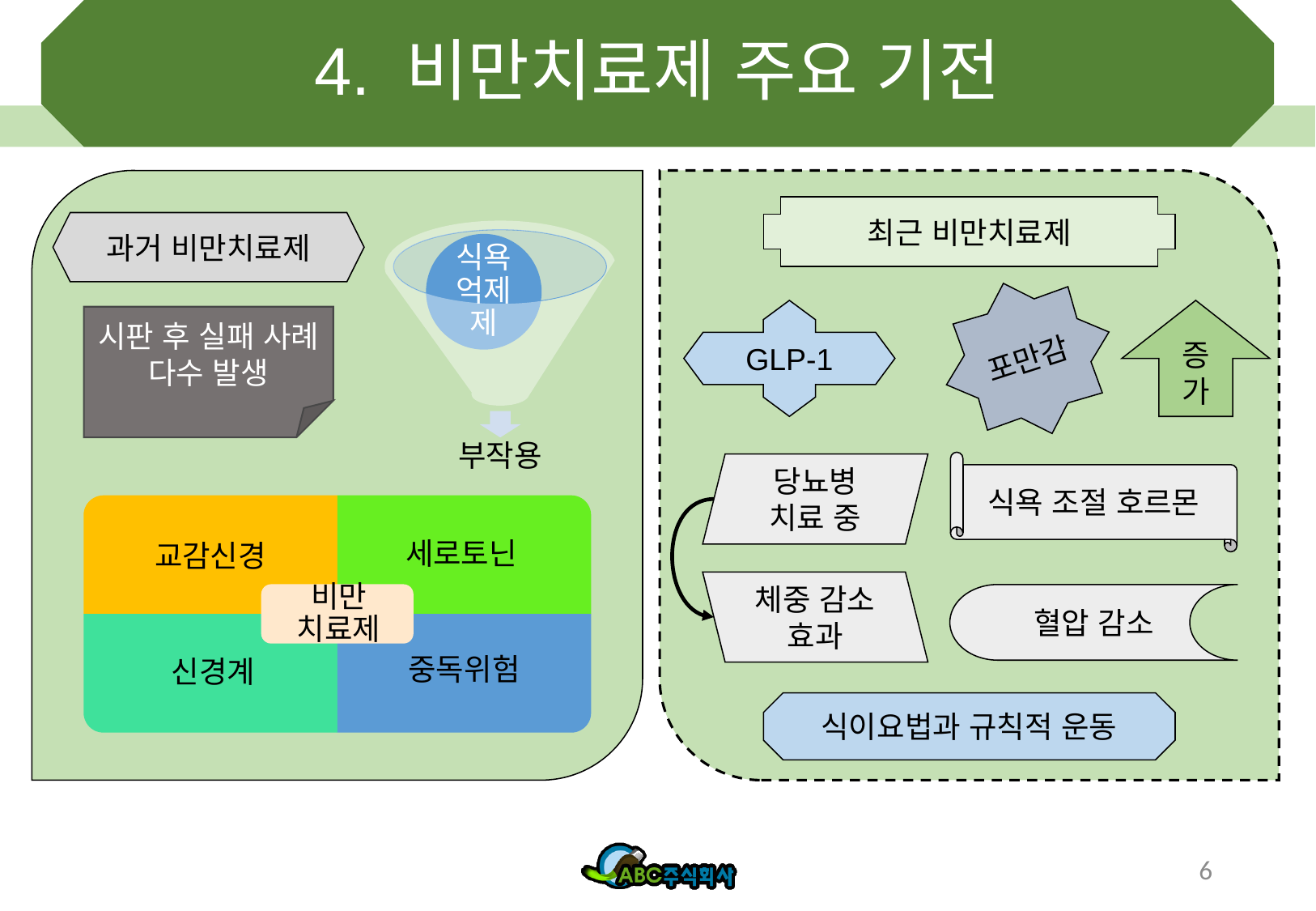

# 4. 비만치료제 주요 기전

부작용
식욕억제제
최근 비만치료제
과거 비만치료제
포만감
GLP-1
증가
시판 후 실패 사례 다수 발생

당뇨병 치료 중
식욕 조절 호르몬
교감신경
세로토닌
신경계
중독위험
비만
치료제
체중 감소 효과
혈압 감소
식이요법과 규칙적 운동
6